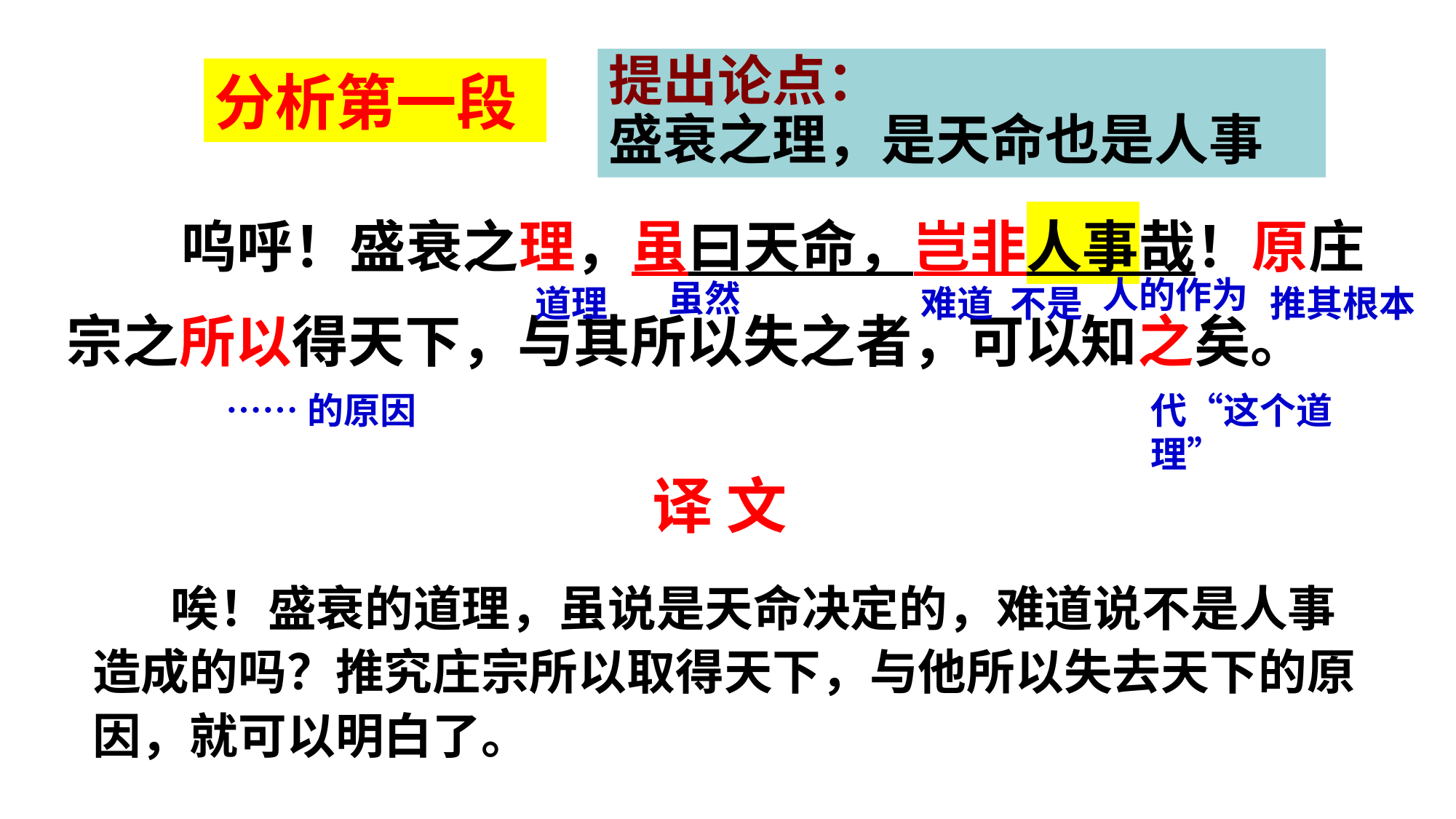

提出论点：
盛衰之理，是天命也是人事
分析第一段
               呜呼！盛衰之理，虽曰天命，岂非人事哉！原庄宗之所以得天下，与其所以失之者，可以知之矣。

人的作为
推其根本
道理
虽然
难道  不是
……的原因
代“这个道理”
译 文
      唉！盛衰的道理，虽说是天命决定的，难道说不是人事造成的吗？推究庄宗所以取得天下，与他所以失去天下的原因，就可以明白了。